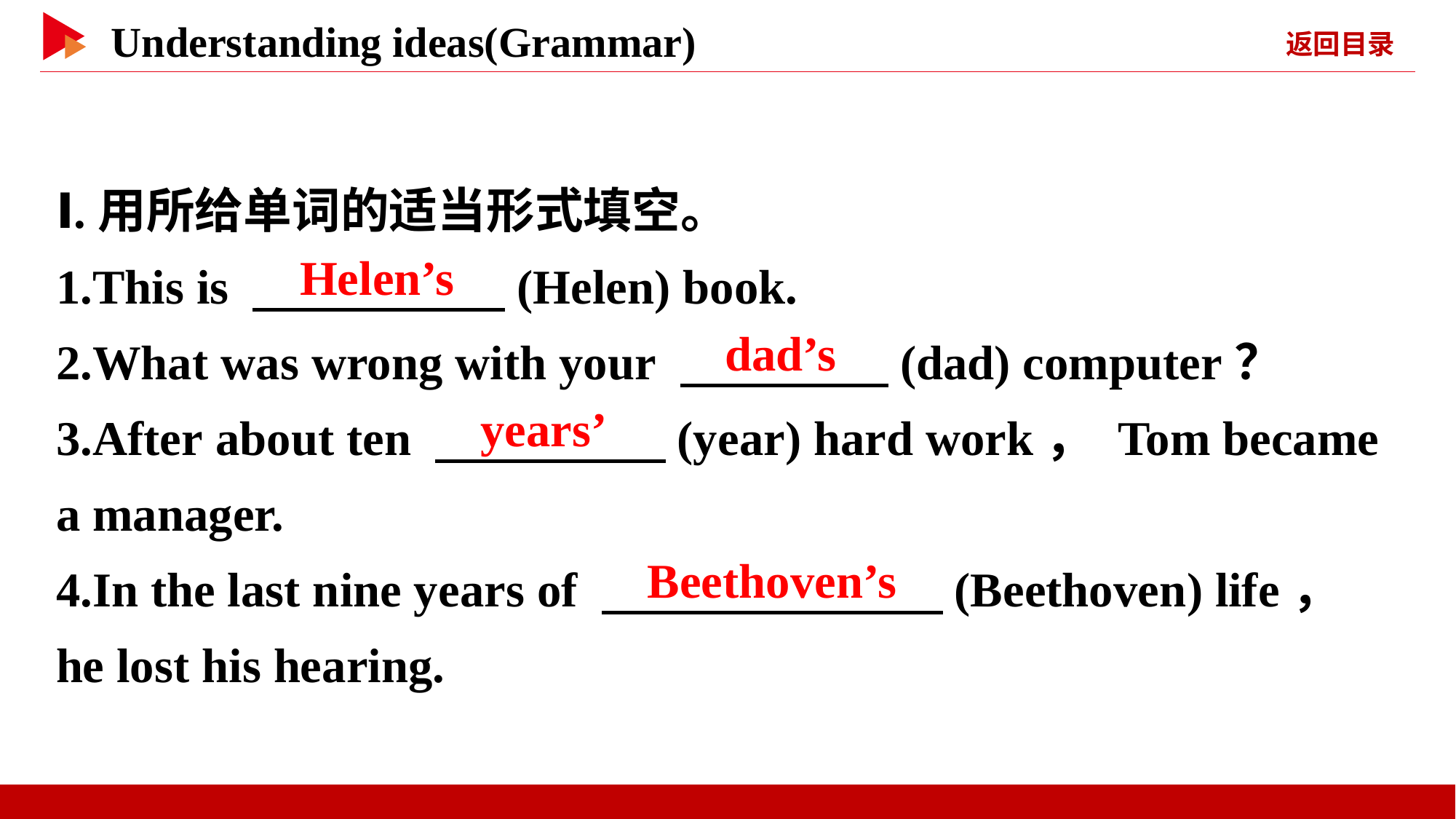

Ⅰ.用所给单词的适当形式填空。
1.This is 　              　(Helen) book.
2.What was wrong with your 　          　(dad) computer？
3.After about ten 　            　(year) hard work， Tom became a manager.
4.In the last nine years of 　                      　(Beethoven) life， he lost his hearing.
　Helen’s
　dad’s
　years’
　Beethoven’s